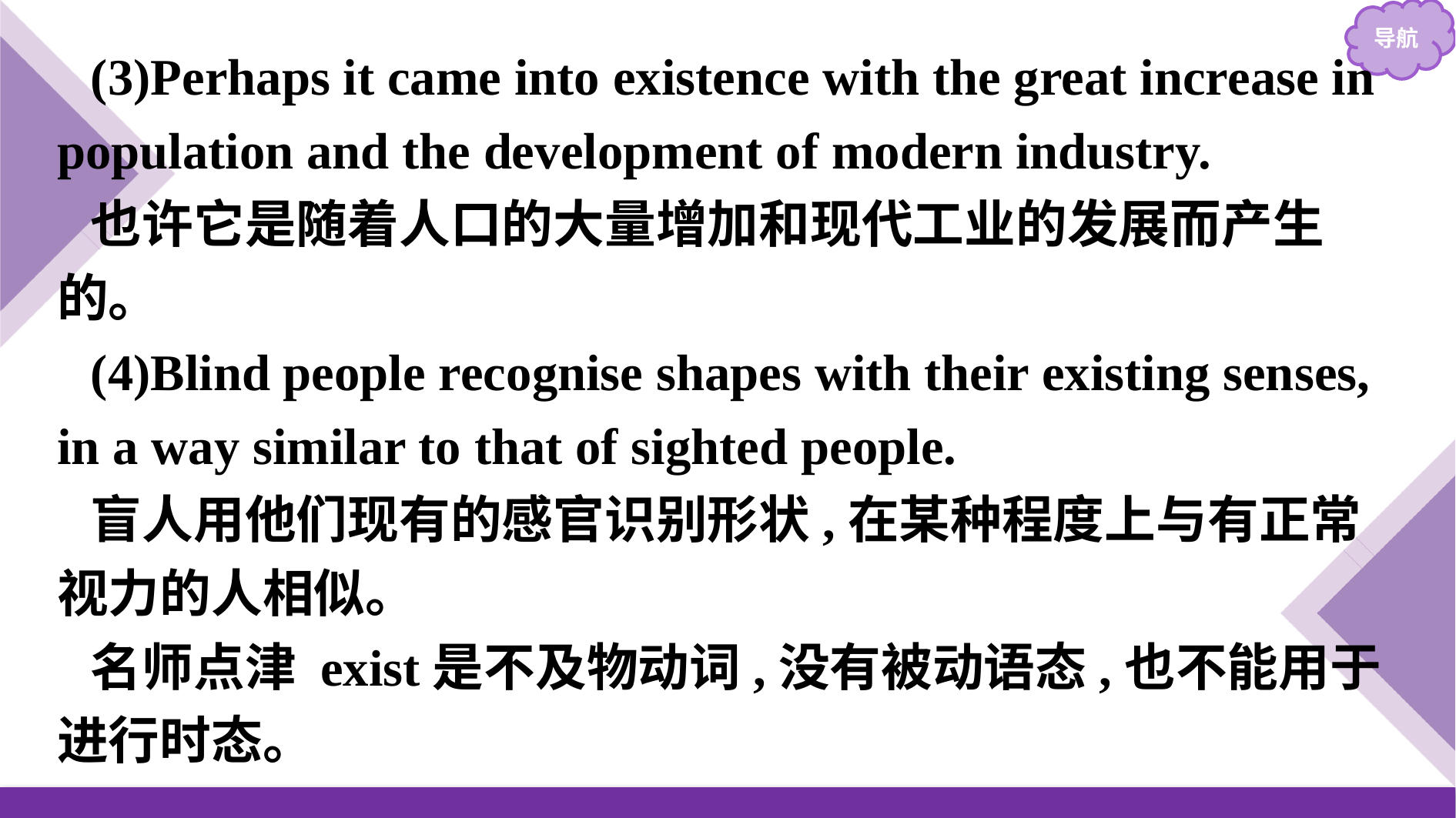

(3)Perhaps it came into existence with the great increase in population and the development of modern industry.
也许它是随着人口的大量增加和现代工业的发展而产生的。
(4)Blind people recognise shapes with their existing senses, in a way similar to that of sighted people.
盲人用他们现有的感官识别形状,在某种程度上与有正常视力的人相似。
名师点津 exist是不及物动词,没有被动语态,也不能用于进行时态。